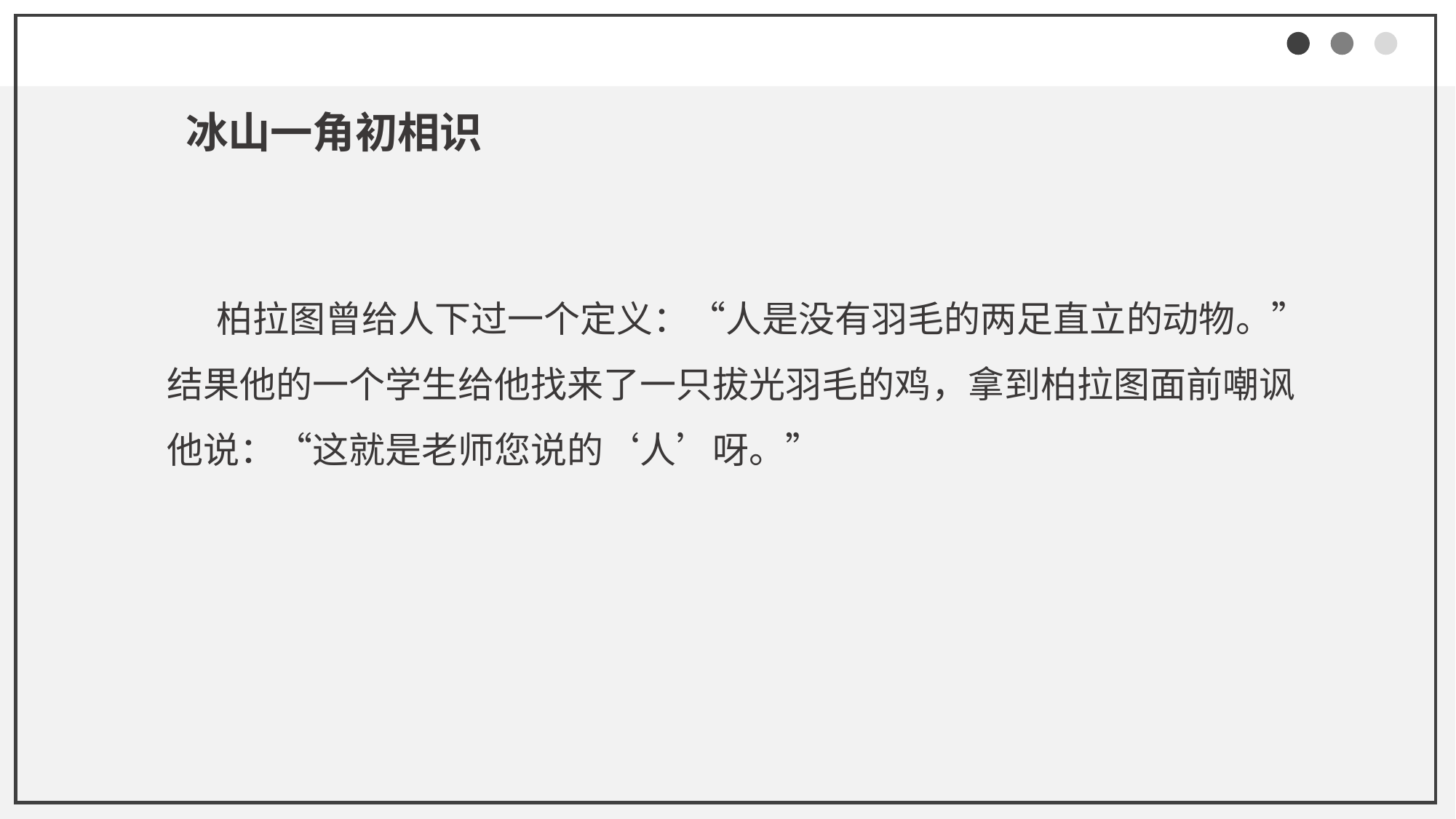

冰山一角初相识
     柏拉图曾给人下过一个定义：“人是没有羽毛的两足直立的动物。”结果他的一个学生给他找来了一只拔光羽毛的鸡，拿到柏拉图面前嘲讽他说：“这就是老师您说的‘人’呀。”